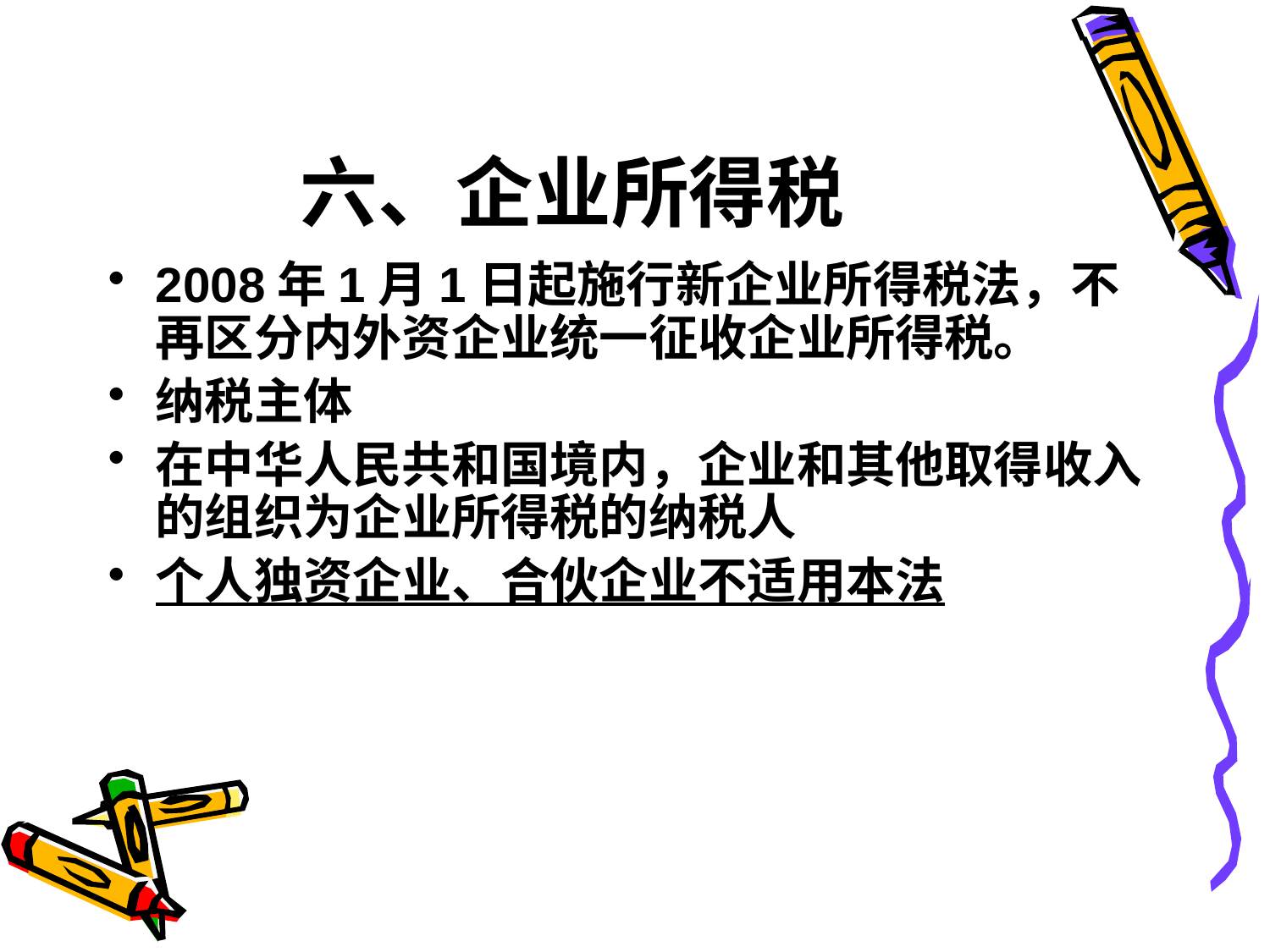

# 六、企业所得税
2008年1月1日起施行新企业所得税法，不再区分内外资企业统一征收企业所得税。
纳税主体
在中华人民共和国境内，企业和其他取得收入的组织为企业所得税的纳税人
个人独资企业、合伙企业不适用本法